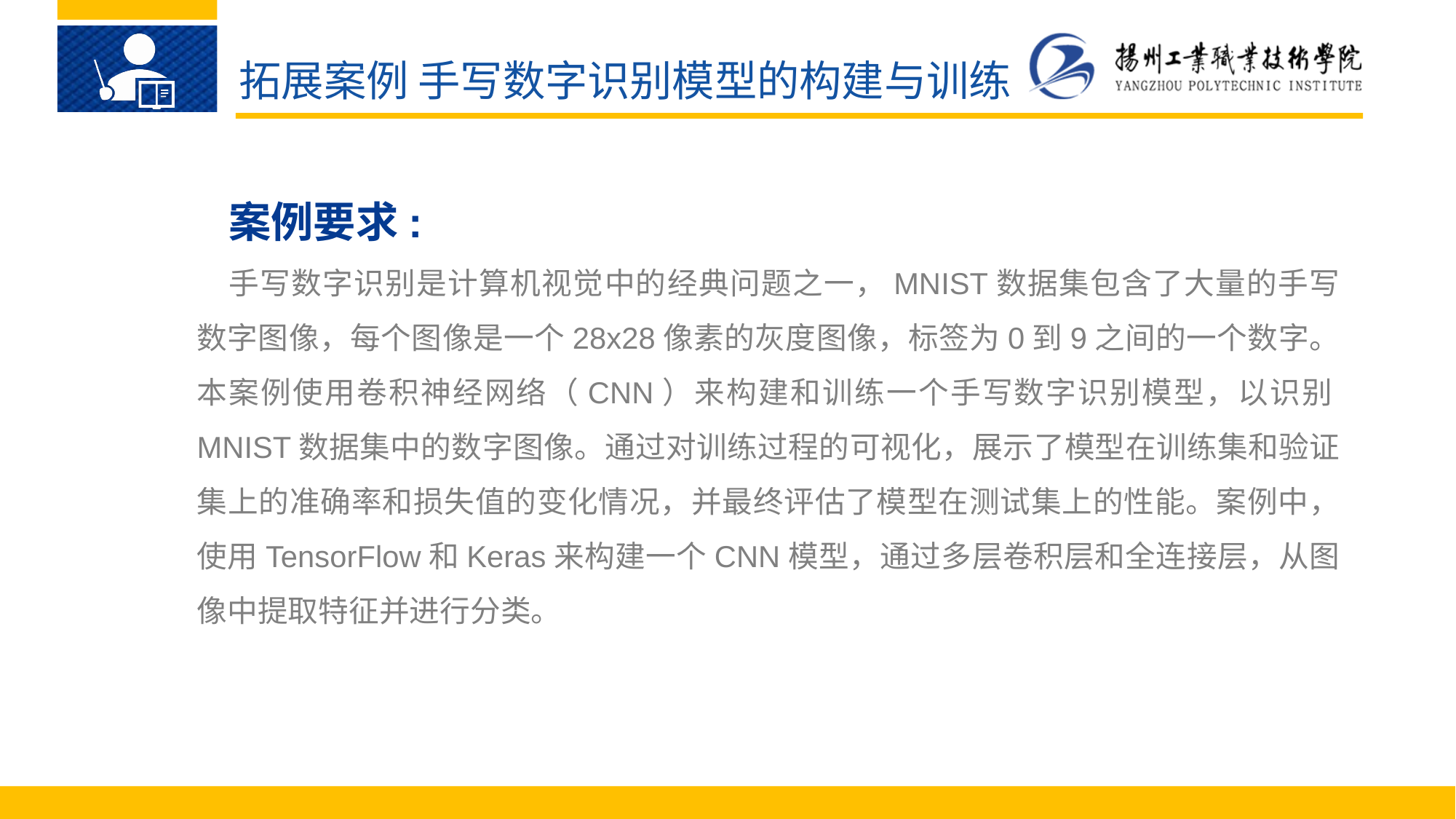

拓展案例 手写数字识别模型的构建与训练
案例要求:
手写数字识别是计算机视觉中的经典问题之一，MNIST数据集包含了大量的手写数字图像，每个图像是一个28x28像素的灰度图像，标签为0到9之间的一个数字。本案例使用卷积神经网络（CNN）来构建和训练一个手写数字识别模型，以识别MNIST数据集中的数字图像。通过对训练过程的可视化，展示了模型在训练集和验证集上的准确率和损失值的变化情况，并最终评估了模型在测试集上的性能。案例中，使用TensorFlow和Keras来构建一个CNN模型，通过多层卷积层和全连接层，从图像中提取特征并进行分类。